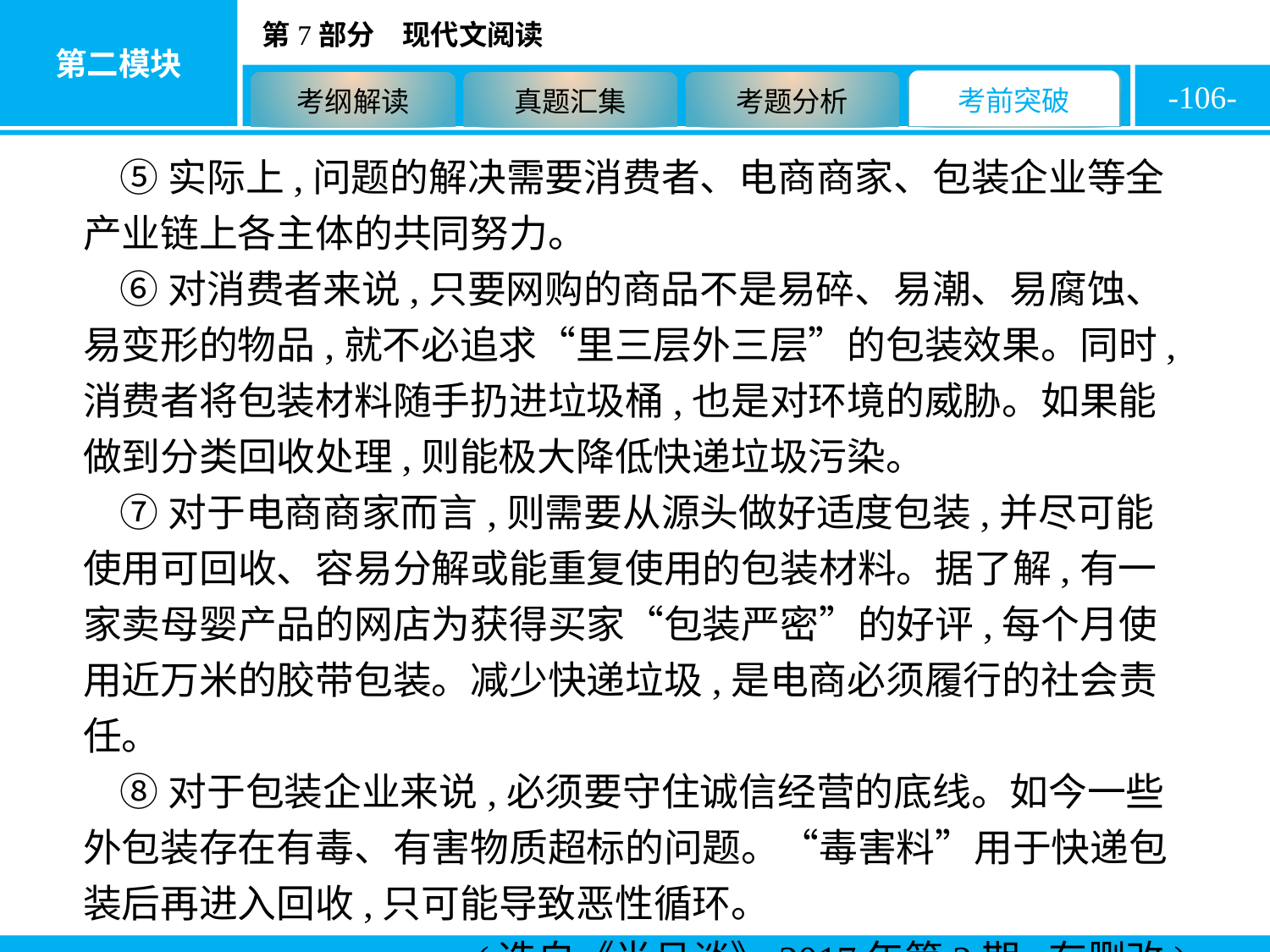

-106-
⑤实际上,问题的解决需要消费者、电商商家、包装企业等全产业链上各主体的共同努力。
⑥对消费者来说,只要网购的商品不是易碎、易潮、易腐蚀、易变形的物品,就不必追求“里三层外三层”的包装效果。同时,消费者将包装材料随手扔进垃圾桶,也是对环境的威胁。如果能做到分类回收处理,则能极大降低快递垃圾污染。
⑦对于电商商家而言,则需要从源头做好适度包装,并尽可能使用可回收、容易分解或能重复使用的包装材料。据了解,有一家卖母婴产品的网店为获得买家“包装严密”的好评,每个月使用近万米的胶带包装。减少快递垃圾,是电商必须履行的社会责任。
⑧对于包装企业来说,必须要守住诚信经营的底线。如今一些外包装存在有毒、有害物质超标的问题。“毒害料”用于快递包装后再进入回收,只可能导致恶性循环。
(选自《半月谈》2017年第2期,有删改)